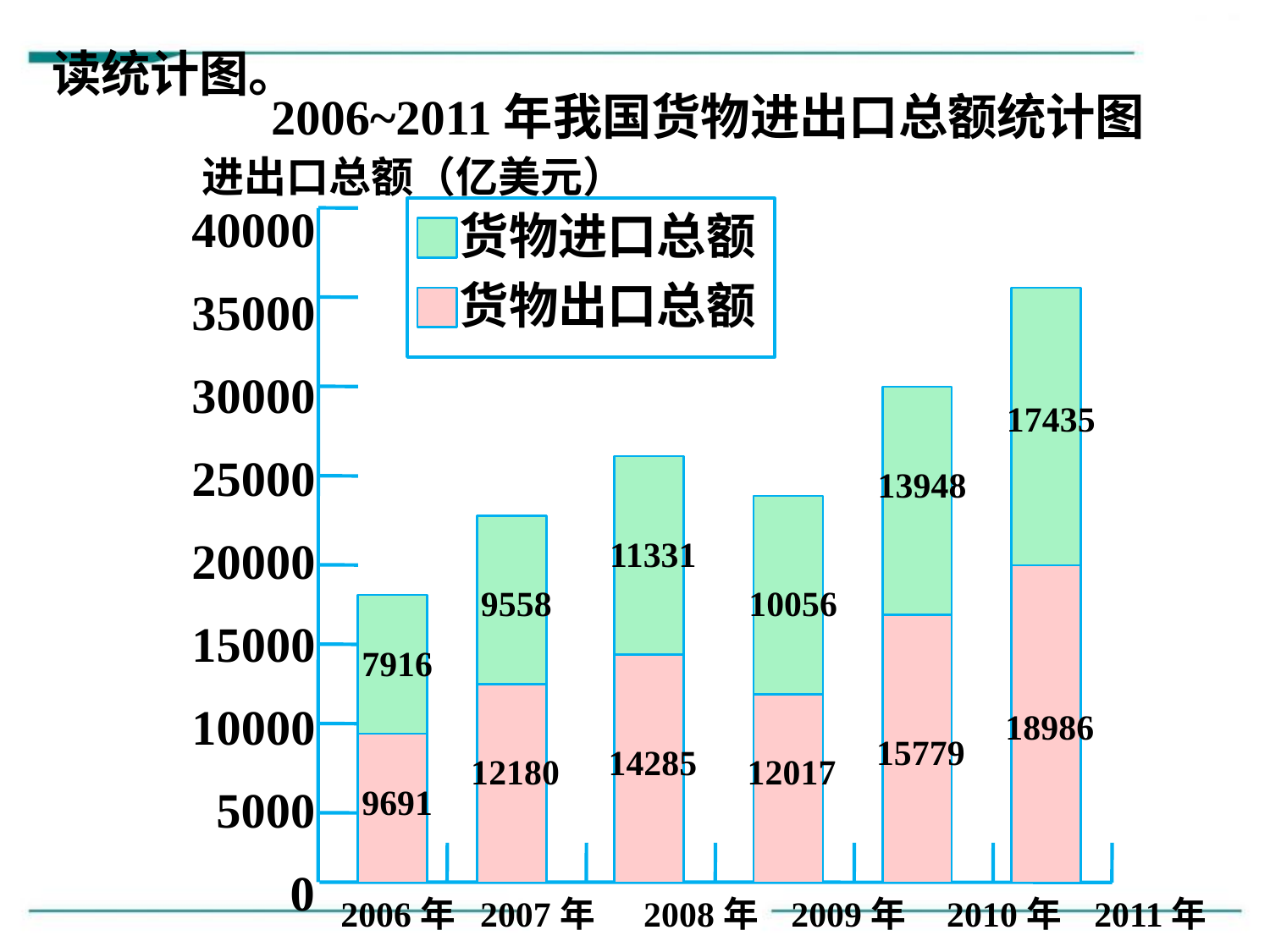

读统计图。
2006~2011年我国货物进出口总额统计图
进出口总额（亿美元）
40000
35000
30000
25000
20000
15000
10000
  5000
        0

货物进口总额

货物出口总额

17435

18986

13948

15779

11331

14285

10056

12017

9558

12180

7916

9691
2006年  2007年     2008年   2009年    2010年   2011年